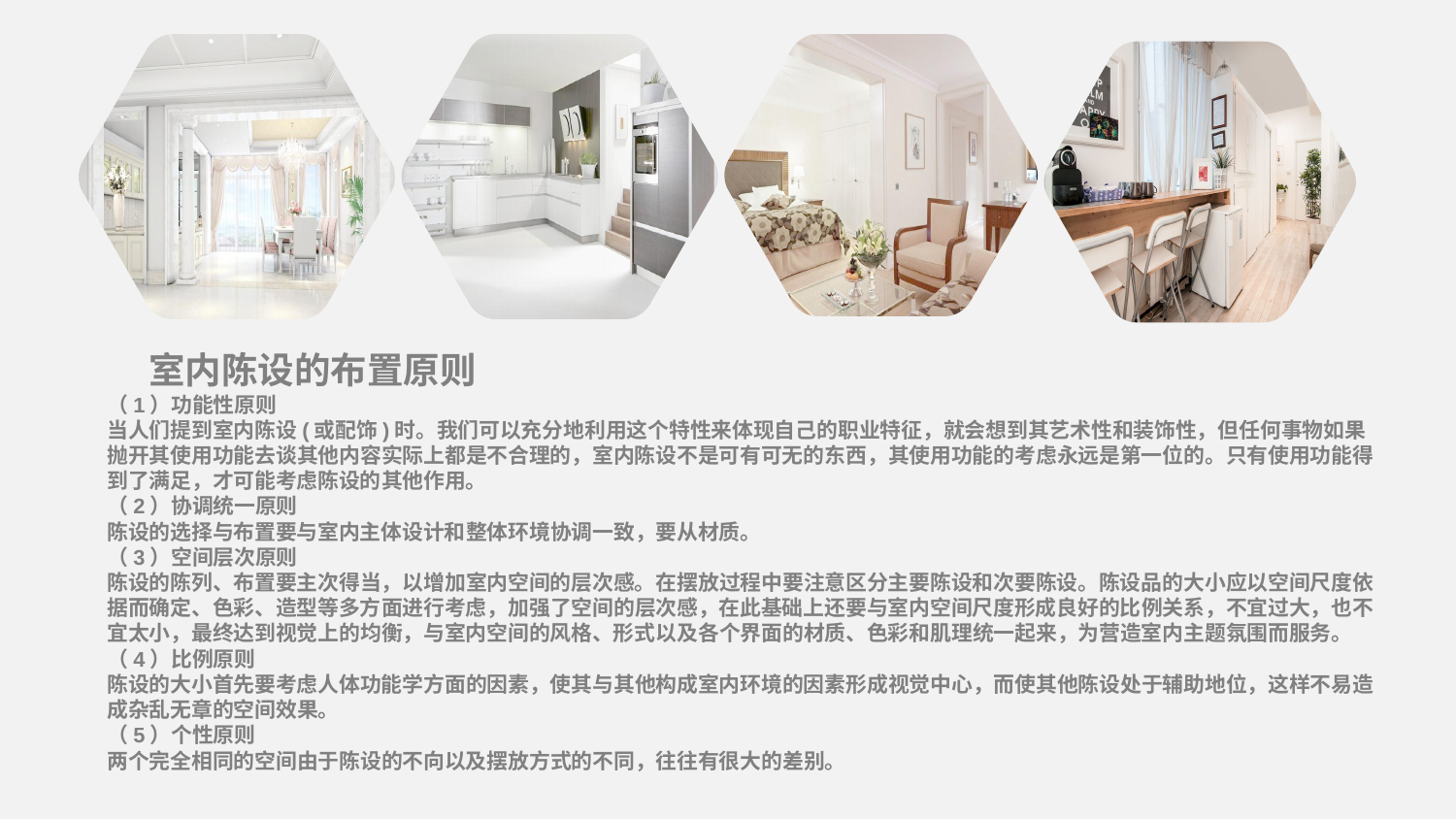

室内陈设的布置原则
（1）功能性原则当人们提到室内陈设(或配饰)时。我们可以充分地利用这个特性来体现自己的职业特征，就会想到其艺术性和装饰性，但任何事物如果抛开其使用功能去谈其他内容实际上都是不合理的，室内陈设不是可有可无的东西，其使用功能的考虑永远是第一位的。只有使用功能得到了满足，才可能考虑陈设的其他作用。 （2）协调统一原则 陈设的选择与布置要与室内主体设计和整体环境协调一致，要从材质。（3）空间层次原则 陈设的陈列、布置要主次得当，以增加室内空间的层次感。在摆放过程中要注意区分主要陈设和次要陈设。陈设品的大小应以空间尺度依据而确定、色彩、造型等多方面进行考虑，加强了空间的层次感，在此基础上还要与室内空间尺度形成良好的比例关系，不宜过大，也不宜太小，最终达到视觉上的均衡，与室内空间的风格、形式以及各个界面的材质、色彩和肌理统一起来，为营造室内主题氛围而服务。 （4）比例原则 陈设的大小首先要考虑人体功能学方面的因素，使其与其他构成室内环境的因素形成视觉中心，而使其他陈设处于辅助地位，这样不易造成杂乱无章的空间效果。（5）个性原则 两个完全相同的空间由于陈设的不向以及摆放方式的不同，往往有很大的差别。